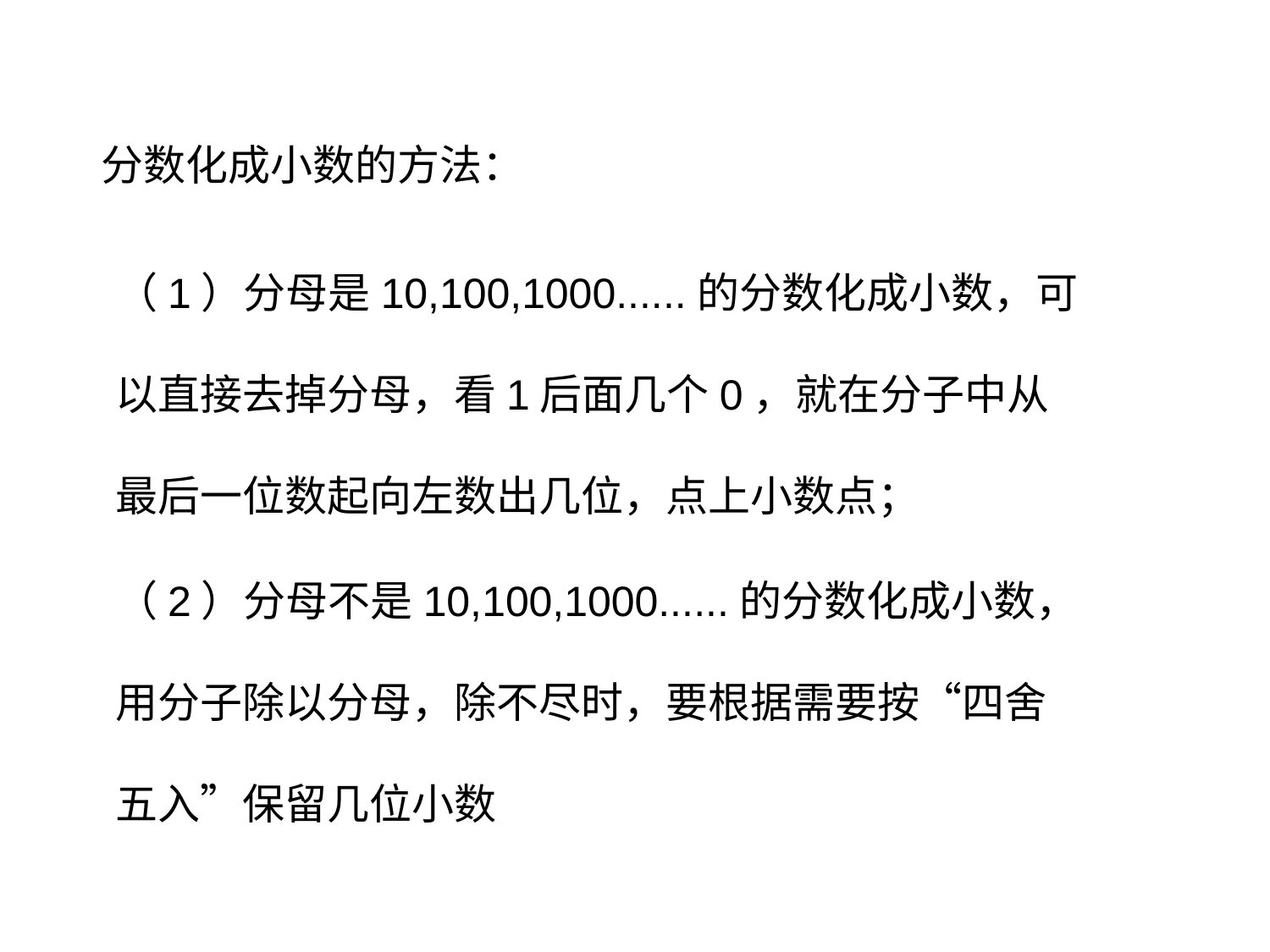

分数化成小数的方法：

（1）分母是10,100,1000......的分数化成小数，可以直接去掉分母，看1后面几个0，就在分子中从最后一位数起向左数出几位，点上小数点；
（2）分母不是10,100,1000......的分数化成小数，用分子除以分母，除不尽时，要根据需要按“四舍五入”保留几位小数